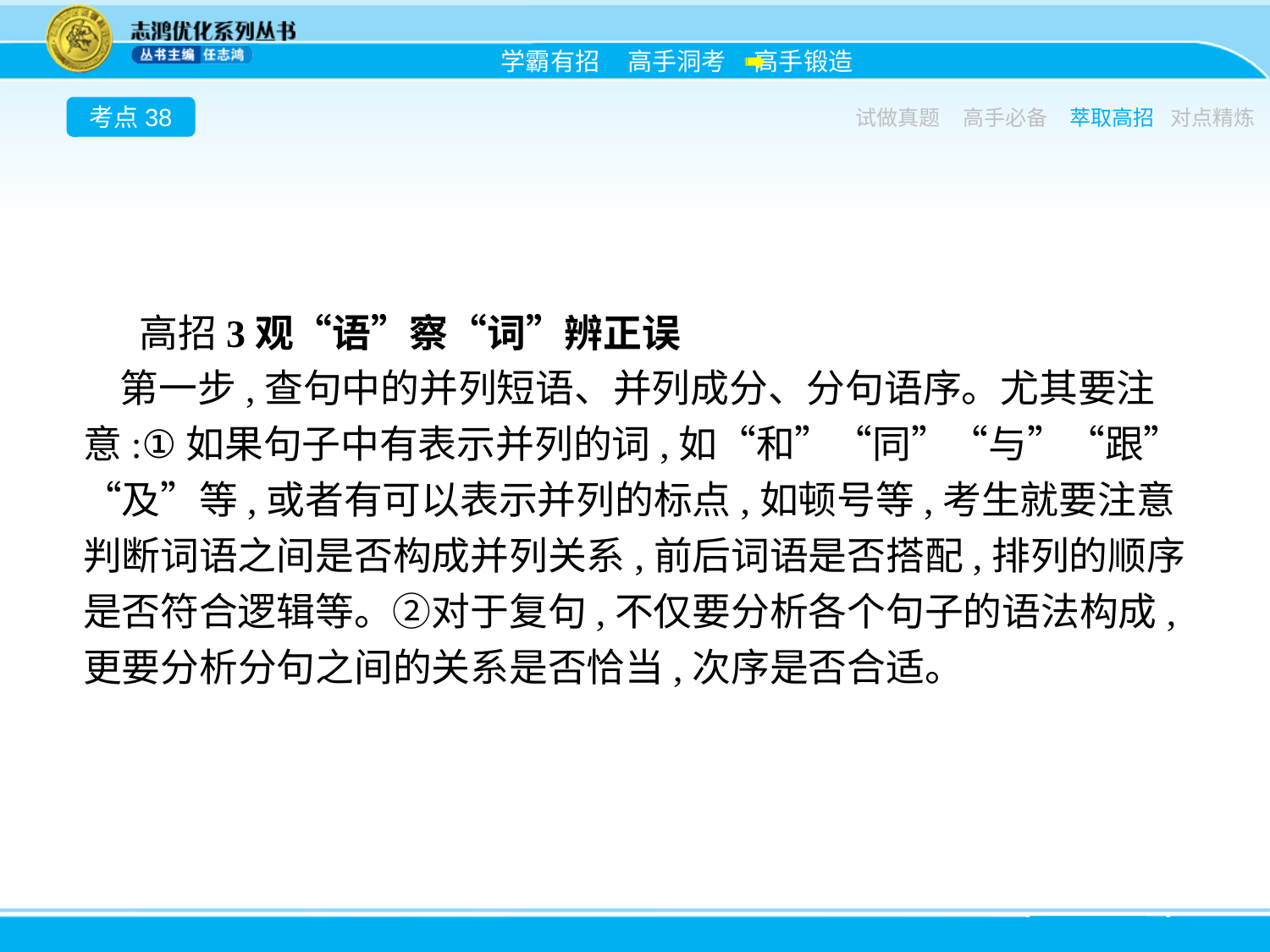

考点38
试做真题
高手必备
萃取高招
对点精炼
高招3观“语”察“词”辨正误
第一步,查句中的并列短语、并列成分、分句语序。尤其要注意:①如果句子中有表示并列的词,如“和”“同”“与”“跟”“及”等,或者有可以表示并列的标点,如顿号等,考生就要注意判断词语之间是否构成并列关系,前后词语是否搭配,排列的顺序是否符合逻辑等。②对于复句,不仅要分析各个句子的语法构成,更要分析分句之间的关系是否恰当,次序是否合适。